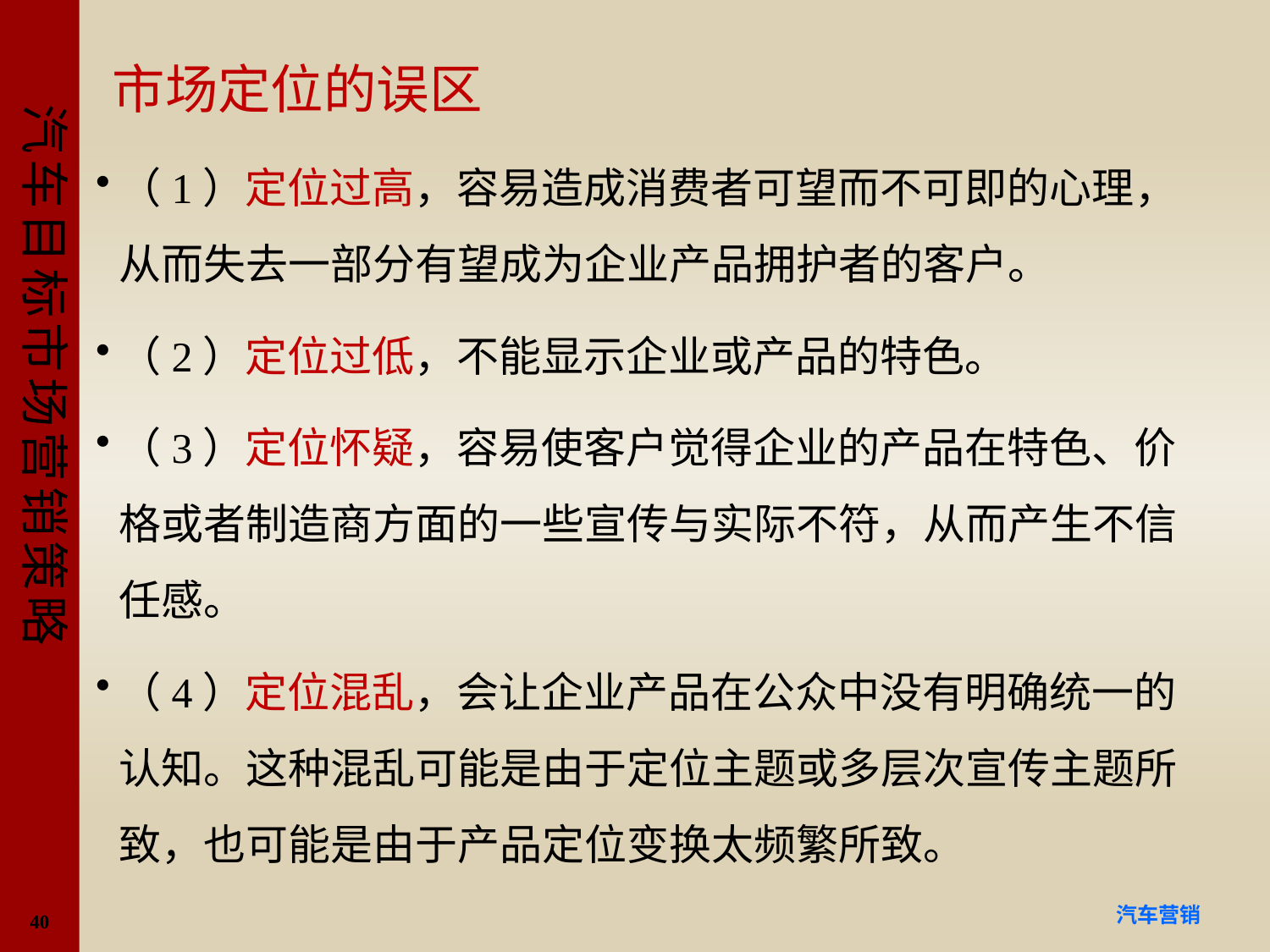

# 市场定位的误区
（1）定位过高，容易造成消费者可望而不可即的心理，从而失去一部分有望成为企业产品拥护者的客户。
（2）定位过低，不能显示企业或产品的特色。
（3）定位怀疑，容易使客户觉得企业的产品在特色、价格或者制造商方面的一些宣传与实际不符，从而产生不信任感。
（4）定位混乱，会让企业产品在公众中没有明确统一的认知。这种混乱可能是由于定位主题或多层次宣传主题所致，也可能是由于产品定位变换太频繁所致。

40